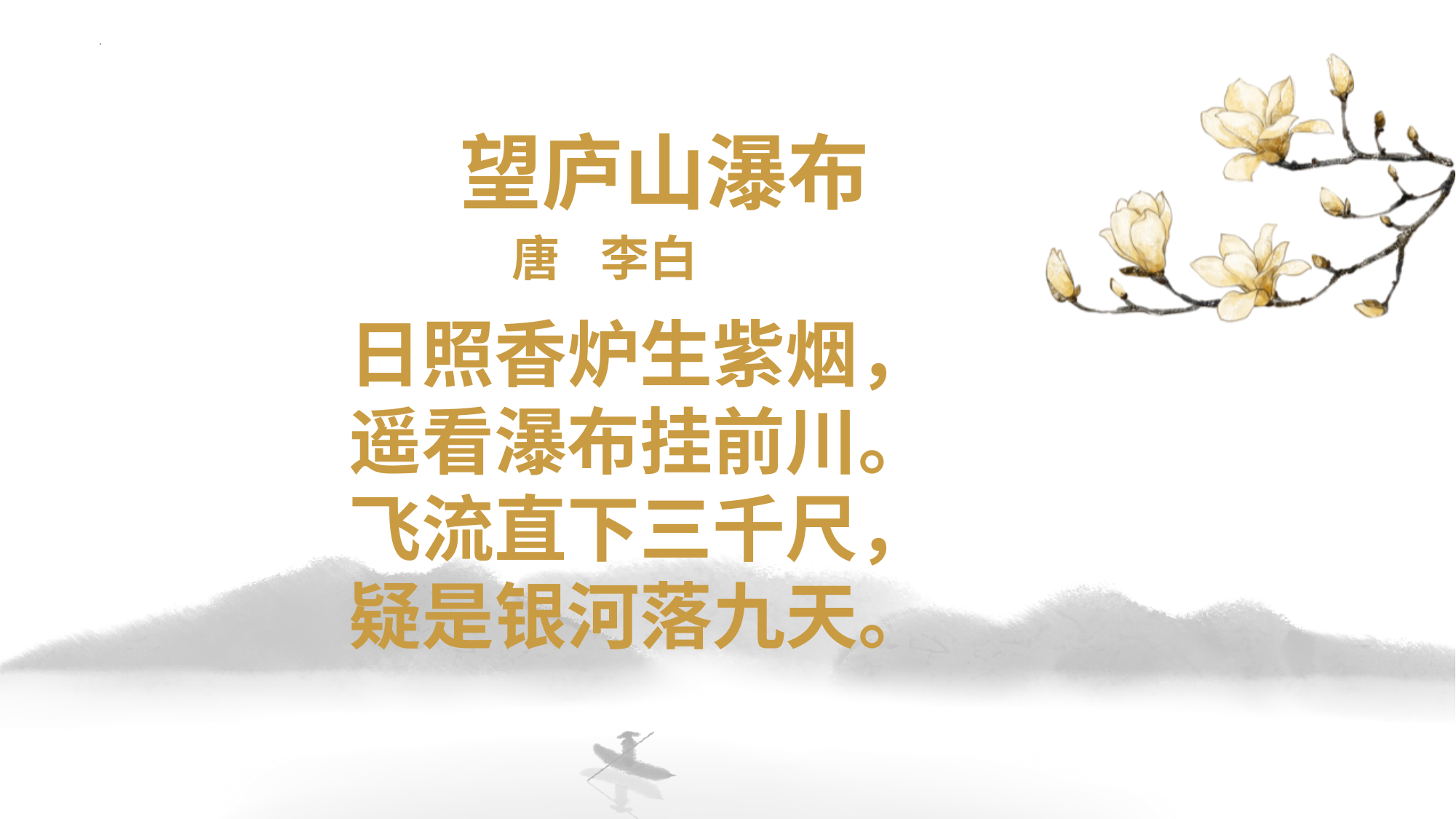

望庐山瀑布
  唐   李白
日照香炉生紫烟，
遥看瀑布挂前川。
飞流直下三千尺，
疑是银河落九天。